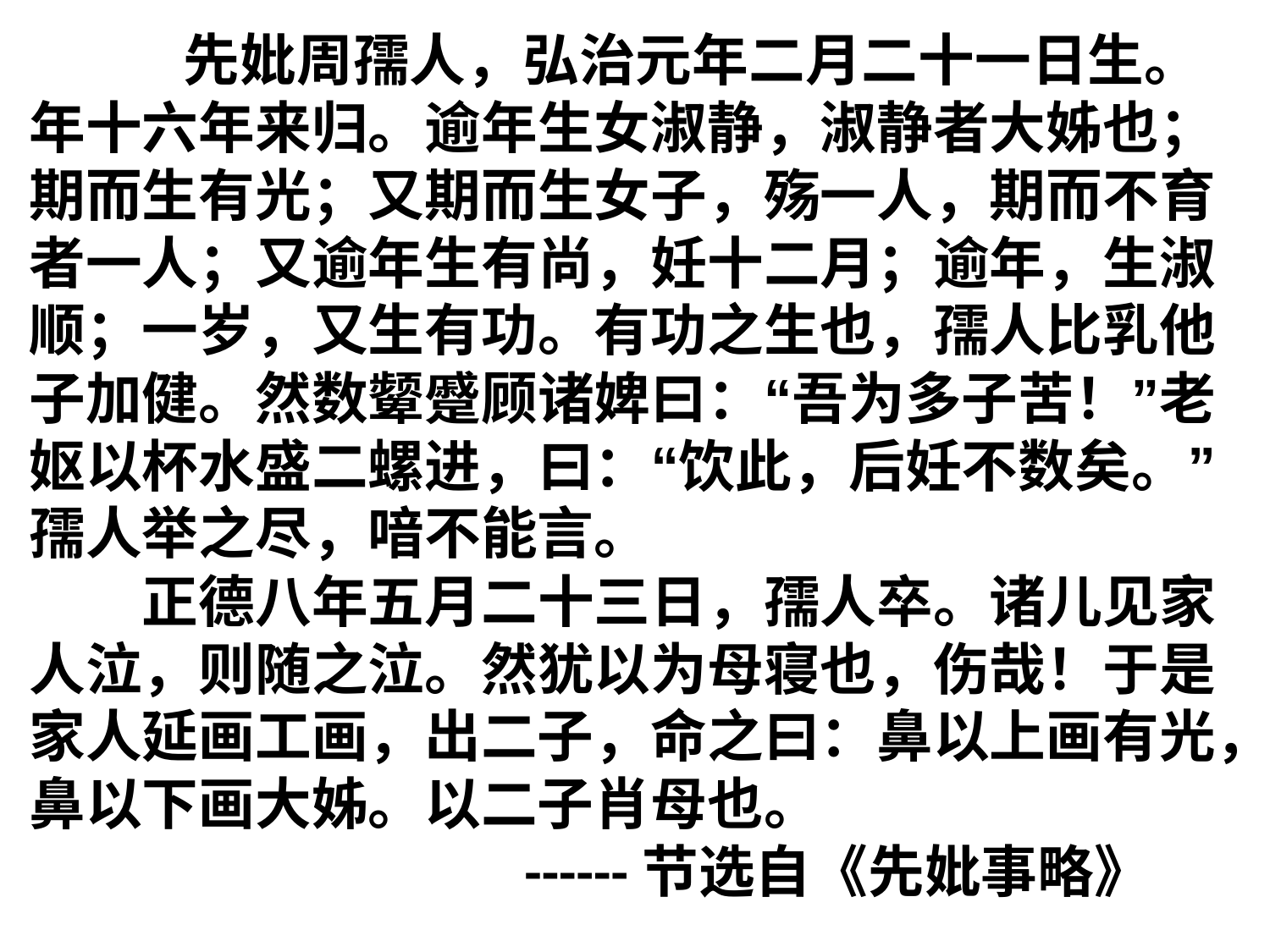

先妣周孺人，弘治元年二月二十一日生。年十六年来归。逾年生女淑静，淑静者大姊也；期而生有光；又期而生女子，殇一人，期而不育者一人；又逾年生有尚，妊十二月；逾年，生淑顺；一岁，又生有功。有功之生也，孺人比乳他子加健。然数颦蹙顾诸婢曰：“吾为多子苦！”老妪以杯水盛二螺进，曰：“饮此，后妊不数矣。”孺人举之尽，喑不能言。
　　正德八年五月二十三日，孺人卒。诸儿见家人泣，则随之泣。然犹以为母寝也，伤哉！于是家人延画工画，出二子，命之曰：鼻以上画有光，鼻以下画大姊。以二子肖母也。
                                       ------节选自《先妣事略》